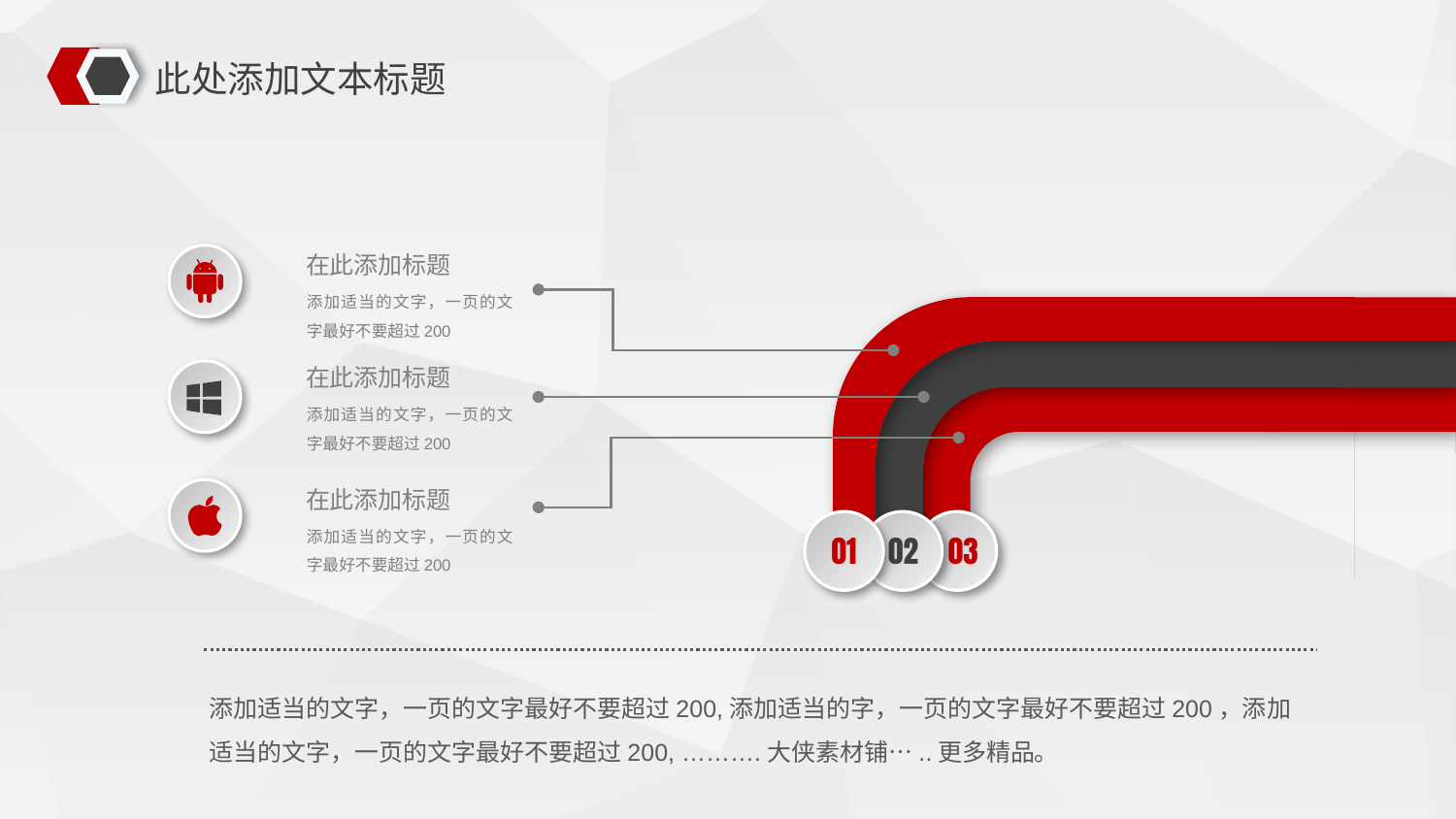

此处添加文本标题

在此添加标题
添加适当的文字，一页的文字最好不要超过200

在此添加标题
添加适当的文字，一页的文字最好不要超过200

在此添加标题
添加适当的文字，一页的文字最好不要超过200

01

02

03
添加适当的文字，一页的文字最好不要超过200,添加适当的字，一页的文字最好不要超过200，添加适当的文字，一页的文字最好不要超过200, ……….大侠素材铺…..更多精品。